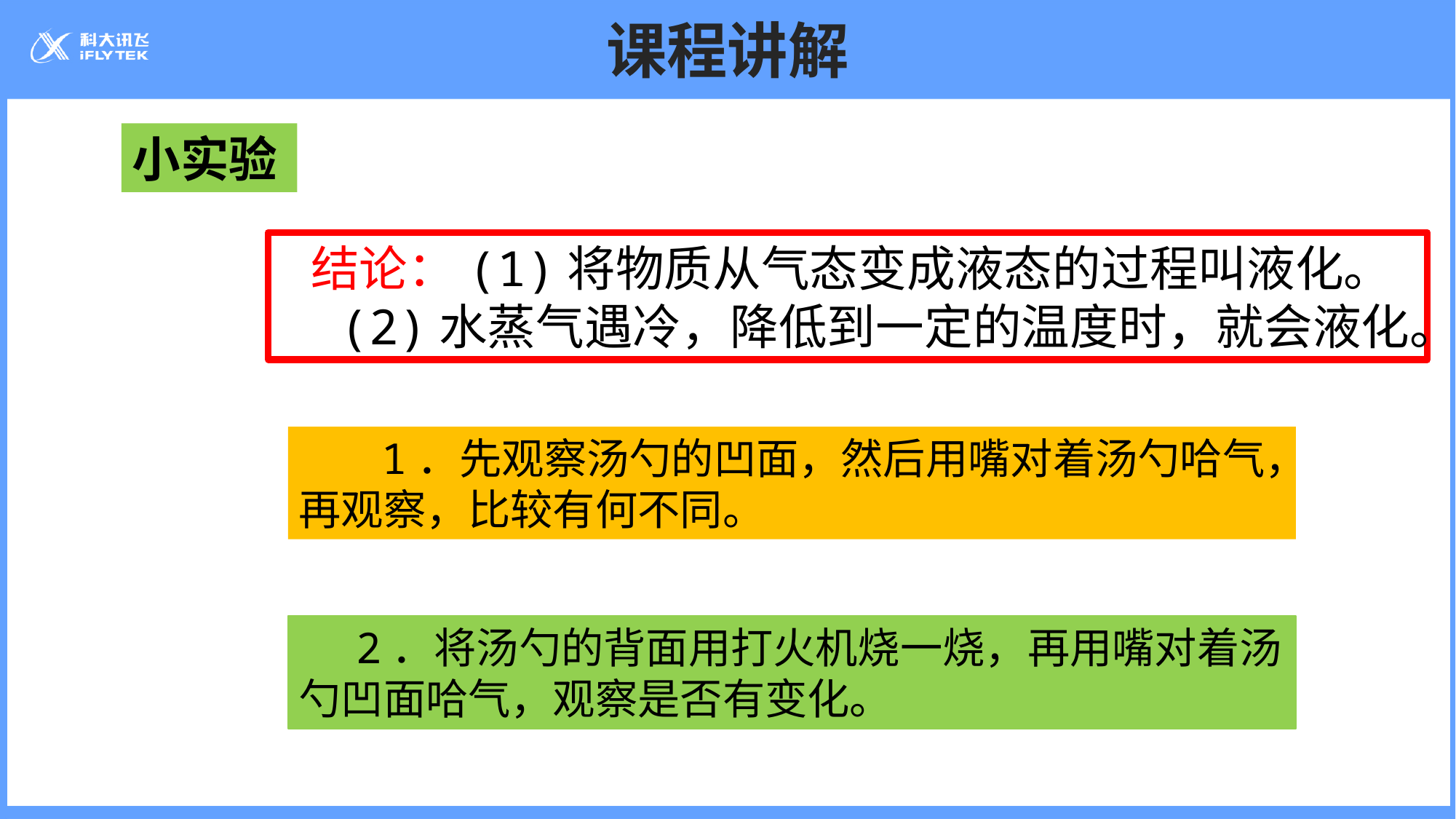

# 课程讲解
小实验
结论：(1)将物质从气态变成液态的过程叫液化。
 (2)水蒸气遇冷，降低到一定的温度时，就会液化。
  1．先观察汤勺的凹面，然后用嘴对着汤勺哈气，再观察，比较有何不同。
 2．将汤勺的背面用打火机烧一烧，再用嘴对着汤勺凹面哈气，观察是否有变化。